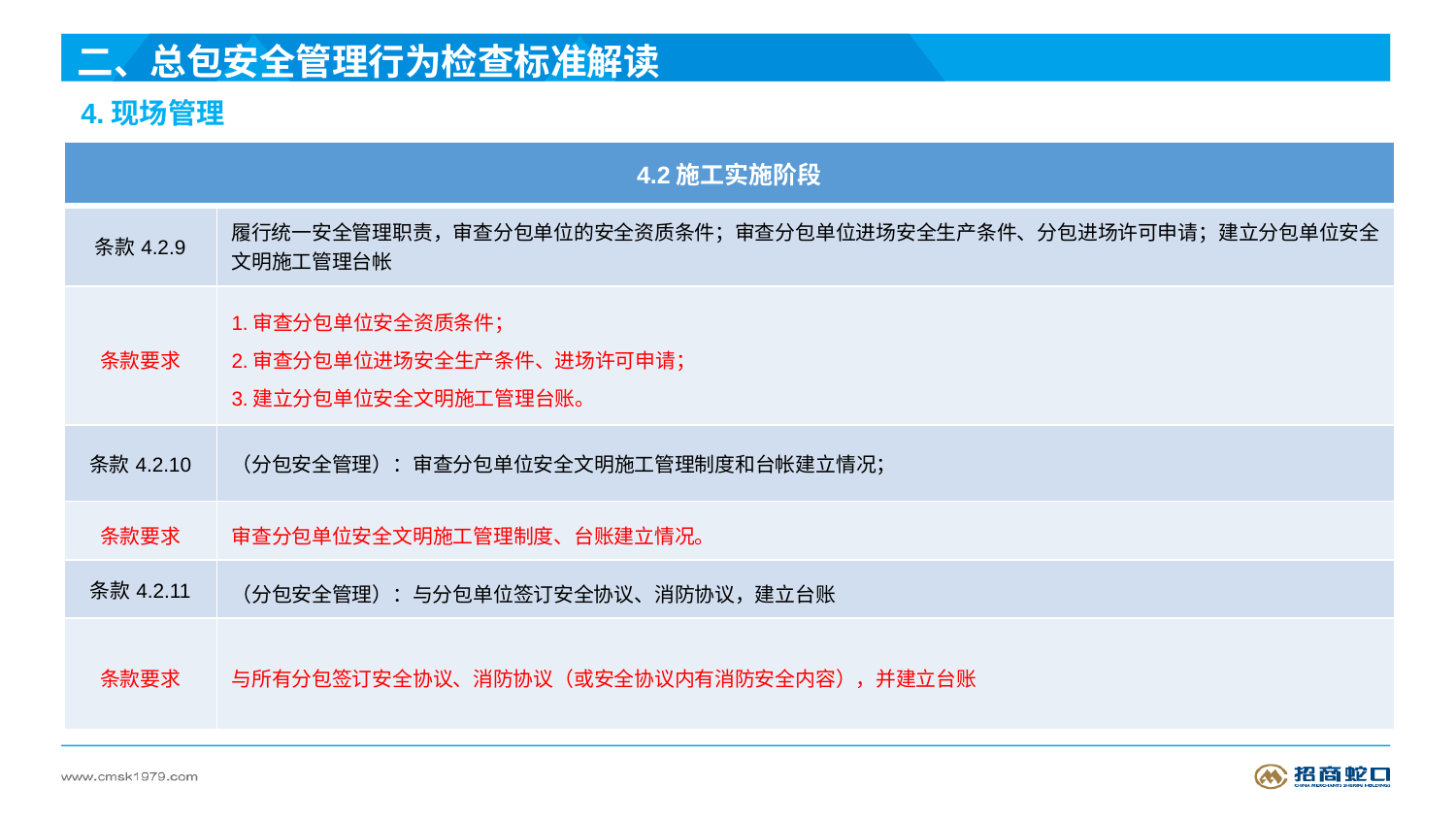

二、总包安全管理行为检查标准解读
4.现场管理
| 4.2施工实施阶段 |  |
| --- | --- |
| 条款4.2.9 | 履行统一安全管理职责，审查分包单位的安全资质条件；审查分包单位进场安全生产条件、分包进场许可申请；建立分包单位安全文明施工管理台帐 |
| 条款要求 | 1.审查分包单位安全资质条件； 2.审查分包单位进场安全生产条件、进场许可申请； 3.建立分包单位安全文明施工管理台账。 |
| 条款4.2.10 | （分包安全管理）：审查分包单位安全文明施工管理制度和台帐建立情况； |
| 条款要求 | 审查分包单位安全文明施工管理制度、台账建立情况。 |
| 条款4.2.11 | （分包安全管理）：与分包单位签订安全协议、消防协议，建立台账 |
| 条款要求 | 与所有分包签订安全协议、消防协议（或安全协议内有消防安全内容），并建立台账 |